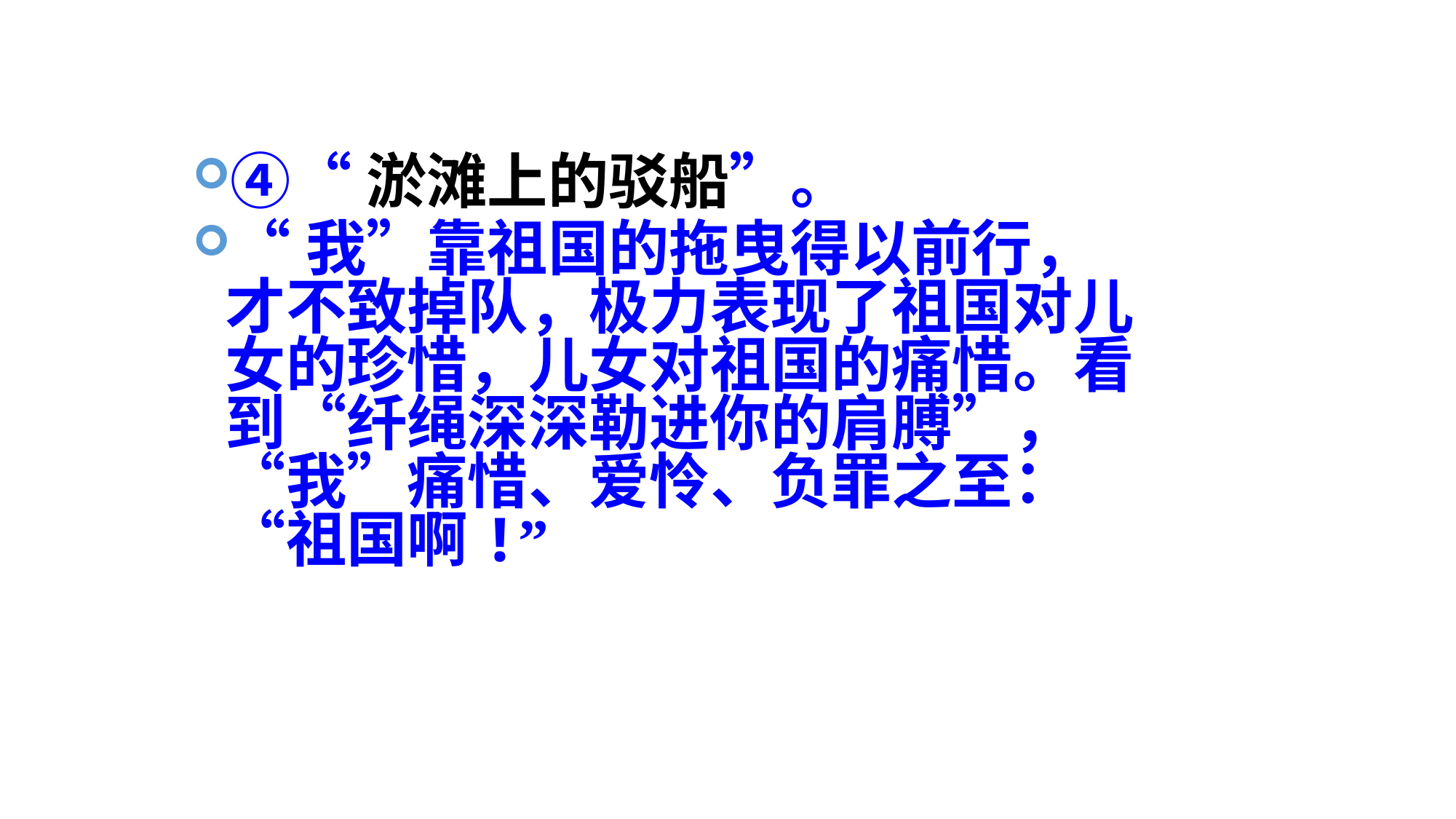

④“淤滩上的驳船”。
“我”靠祖国的拖曳得以前行，才不致掉队，极力表现了祖国对儿女的珍惜，儿女对祖国的痛惜。看到“纤绳深深勒进你的肩膊”，“我”痛惜、爱怜、负罪之至：“祖国啊!”